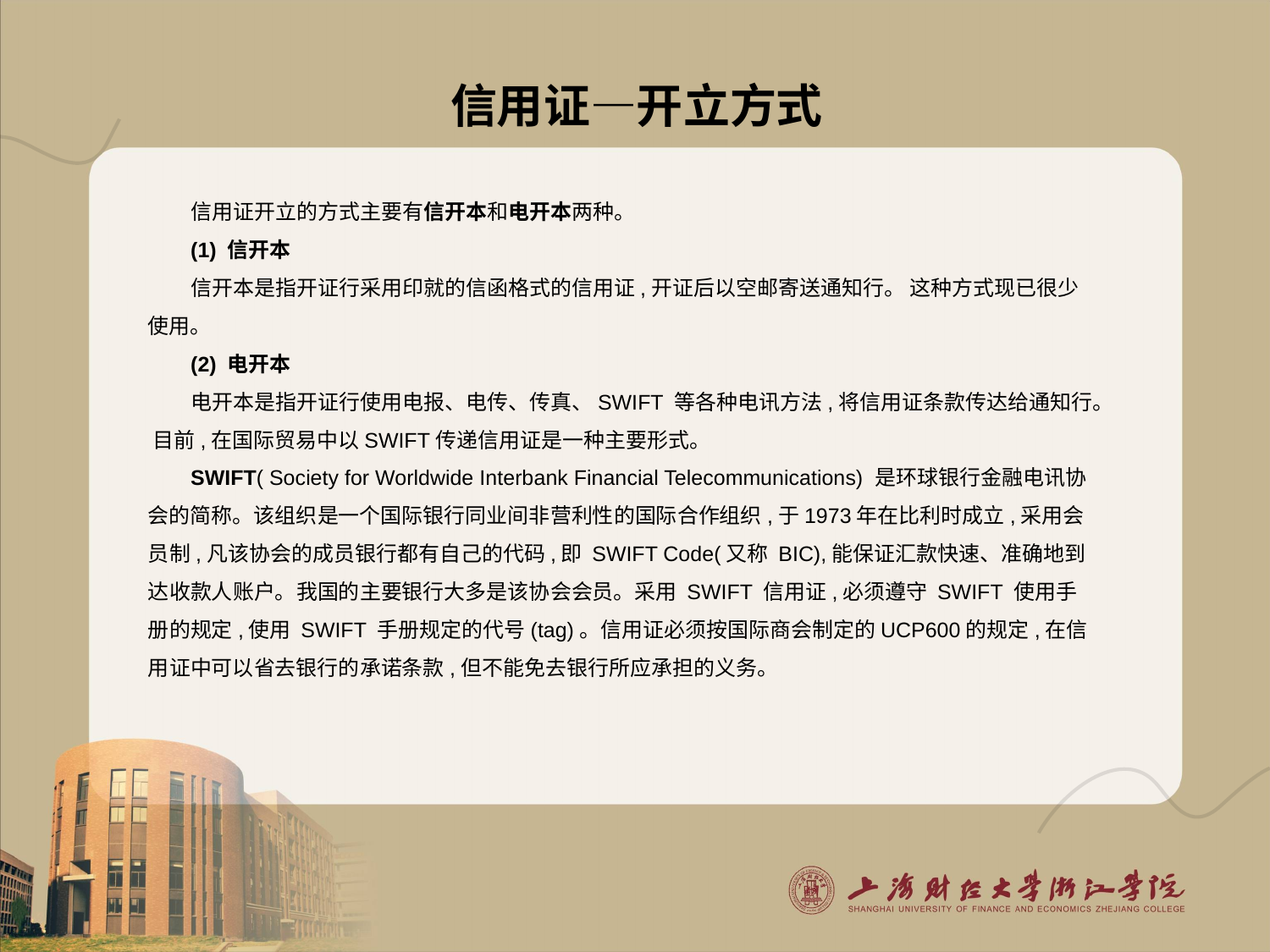

# 信用证—开立方式
信用证开立的方式主要有信开本和电开本两种。
(1) 信开本
信开本是指开证行采用印就的信函格式的信用证,开证后以空邮寄送通知行。 这种方式现已很少使用。
(2) 电开本
电开本是指开证行使用电报、电传、传真、SWIFT 等各种电讯方法,将信用证条款传达给通知行。 目前,在国际贸易中以SWIFT传递信用证是一种主要形式。
SWIFT( Society for Worldwide Interbank Financial Telecommunications) 是环球银行金融电讯协会的简称。该组织是一个国际银行同业间非营利性的国际合作组织,于1973年在比利时成立,采用会员制,凡该协会的成员银行都有自己的代码,即 SWIFT Code(又称 BIC),能保证汇款快速、准确地到达收款人账户。我国的主要银行大多是该协会会员。采用 SWIFT 信用证,必须遵守 SWIFT 使用手册的规定,使用 SWIFT 手册规定的代号(tag)。信用证必须按国际商会制定的UCP600的规定,在信用证中可以省去银行的承诺条款,但不能免去银行所应承担的义务。